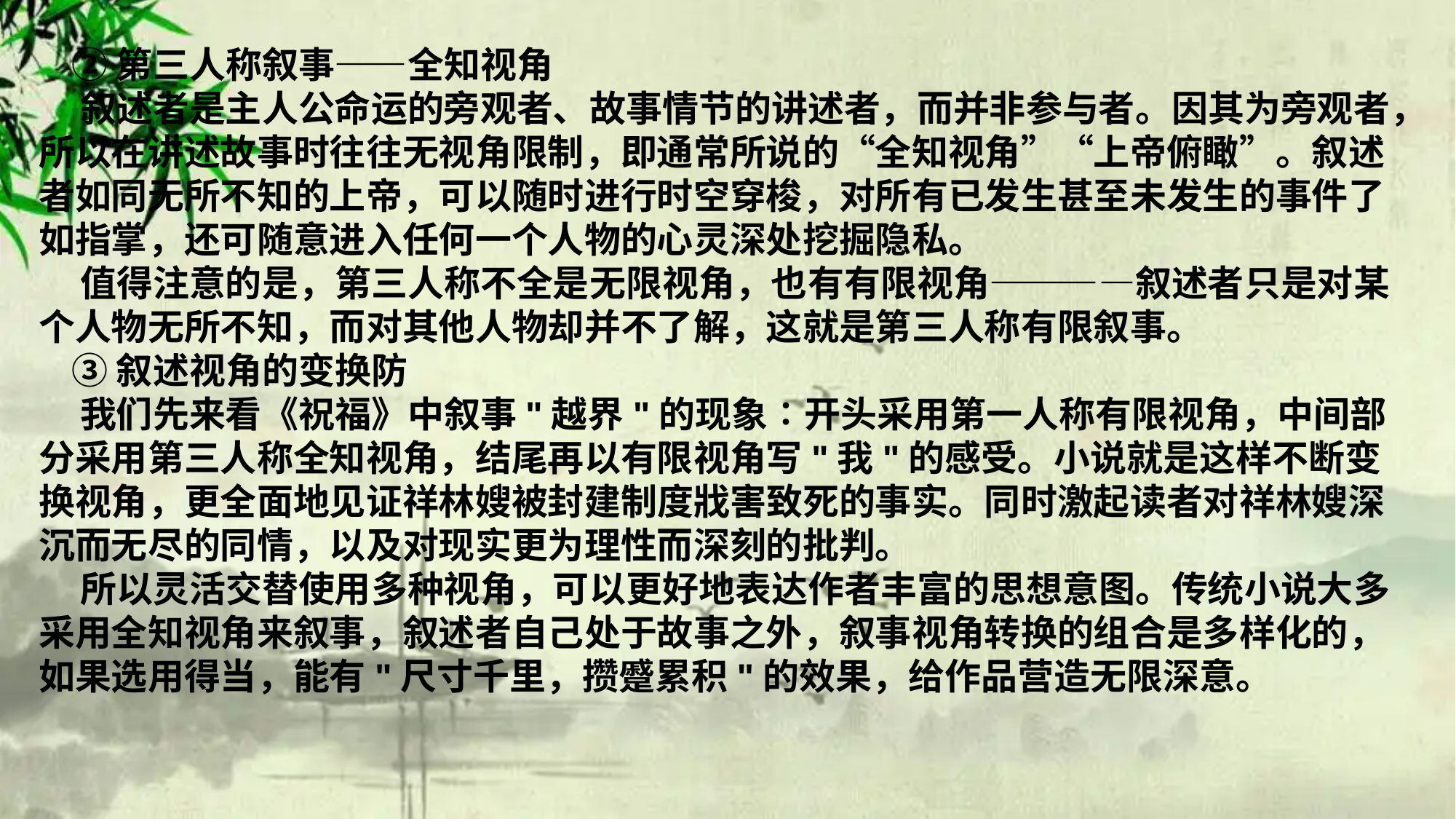

②第三人称叙事——全知视角
    叙述者是主人公命运的旁观者、故事情节的讲述者，而并非参与者。因其为旁观者，所以在讲述故事时往往无视角限制，即通常所说的“全知视角”“上帝俯瞰”。叙述者如同无所不知的上帝，可以随时进行时空穿梭，对所有已发生甚至未发生的事件了如指掌，还可随意进入任何一个人物的心灵深处挖掘隐私。
    值得注意的是，第三人称不全是无限视角，也有有限视角————叙述者只是对某个人物无所不知，而对其他人物却并不了解，这就是第三人称有限叙事。
    ③叙述视角的变换防
    我们先来看《祝福》中叙事"越界"的现象∶开头采用第一人称有限视角，中间部分采用第三人称全知视角，结尾再以有限视角写"我"的感受。小说就是这样不断变换视角，更全面地见证祥林嫂被封建制度戕害致死的事实。同时激起读者对祥林嫂深沉而无尽的同情，以及对现实更为理性而深刻的批判。
    所以灵活交替使用多种视角，可以更好地表达作者丰富的思想意图。传统小说大多采用全知视角来叙事，叙述者自己处于故事之外，叙事视角转换的组合是多样化的，如果选用得当，能有"尺寸千里，攒蹙累积"的效果，给作品营造无限深意。